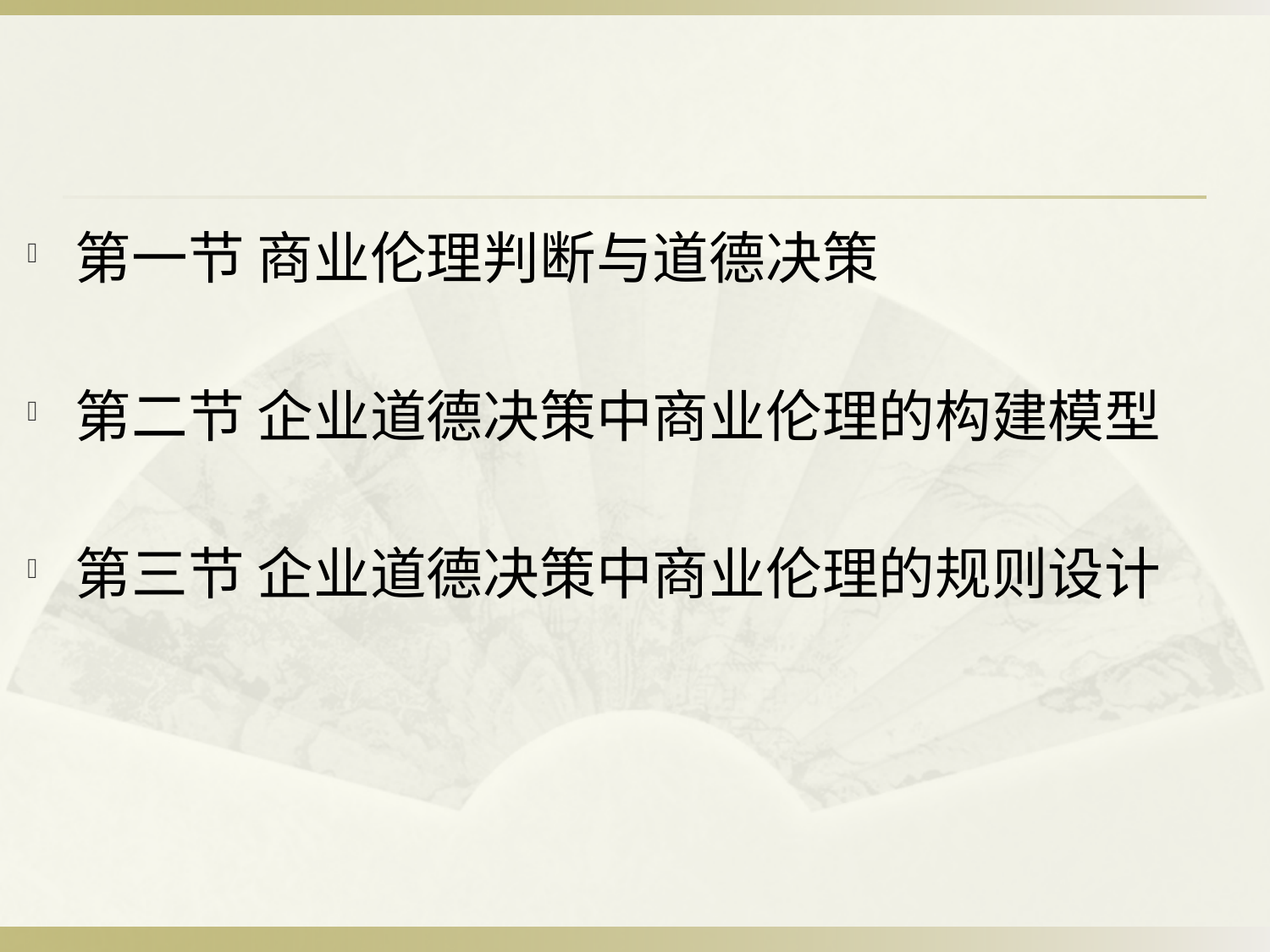

第一节 商业伦理判断与道德决策

第二节 企业道德决策中商业伦理的构建模型

第三节 企业道德决策中商业伦理的规则设计